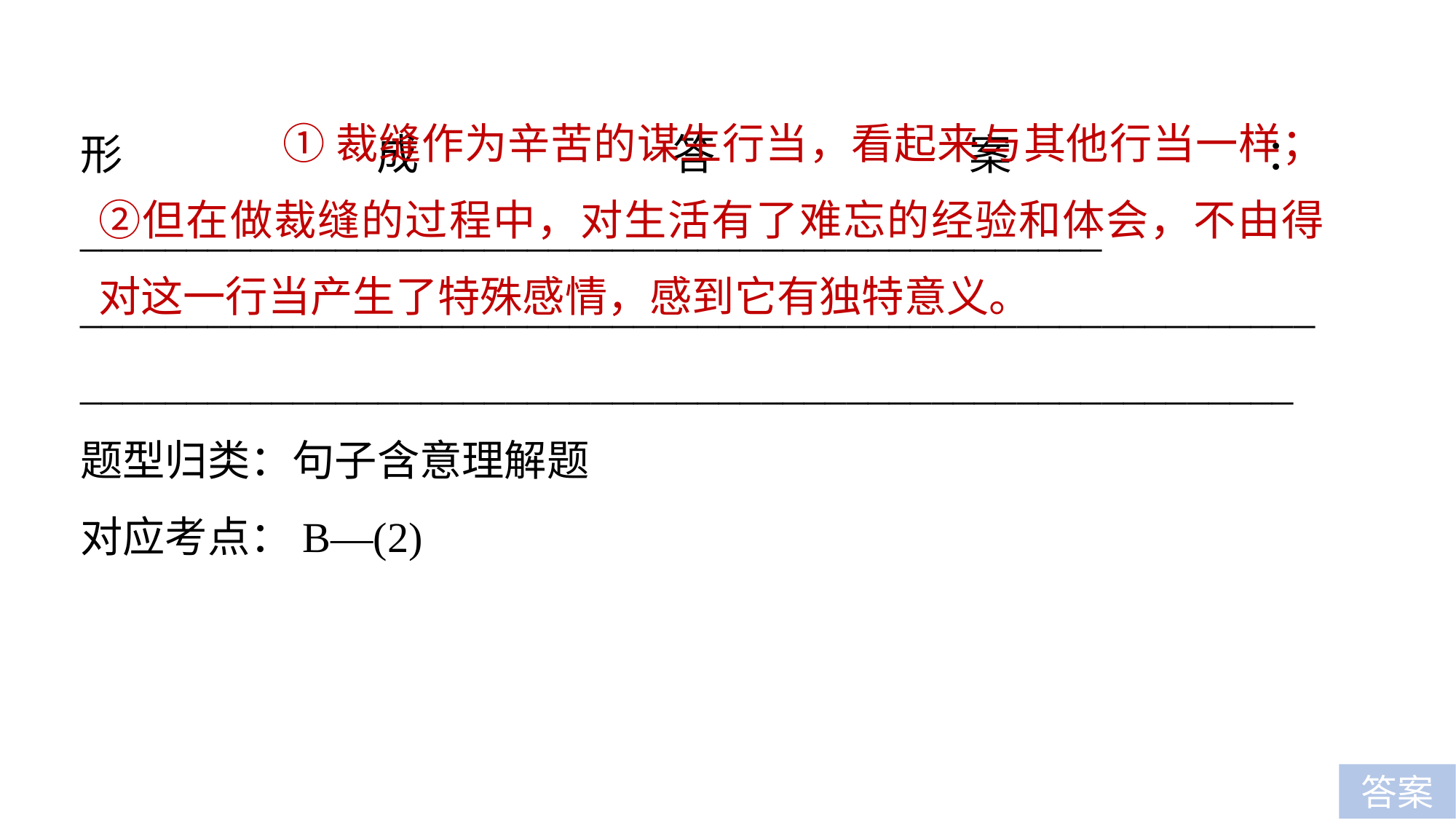

①裁缝作为辛苦的谋生行当，看起来与其他行当一样；②但在做裁缝的过程中，对生活有了难忘的经验和体会，不由得对这一行当产生了特殊感情，感到它有独特意义。
形成答案：________________________________________________
___________________________________________________________________________________________________________________题型归类：句子含意理解题
对应考点：B—(2)
答案